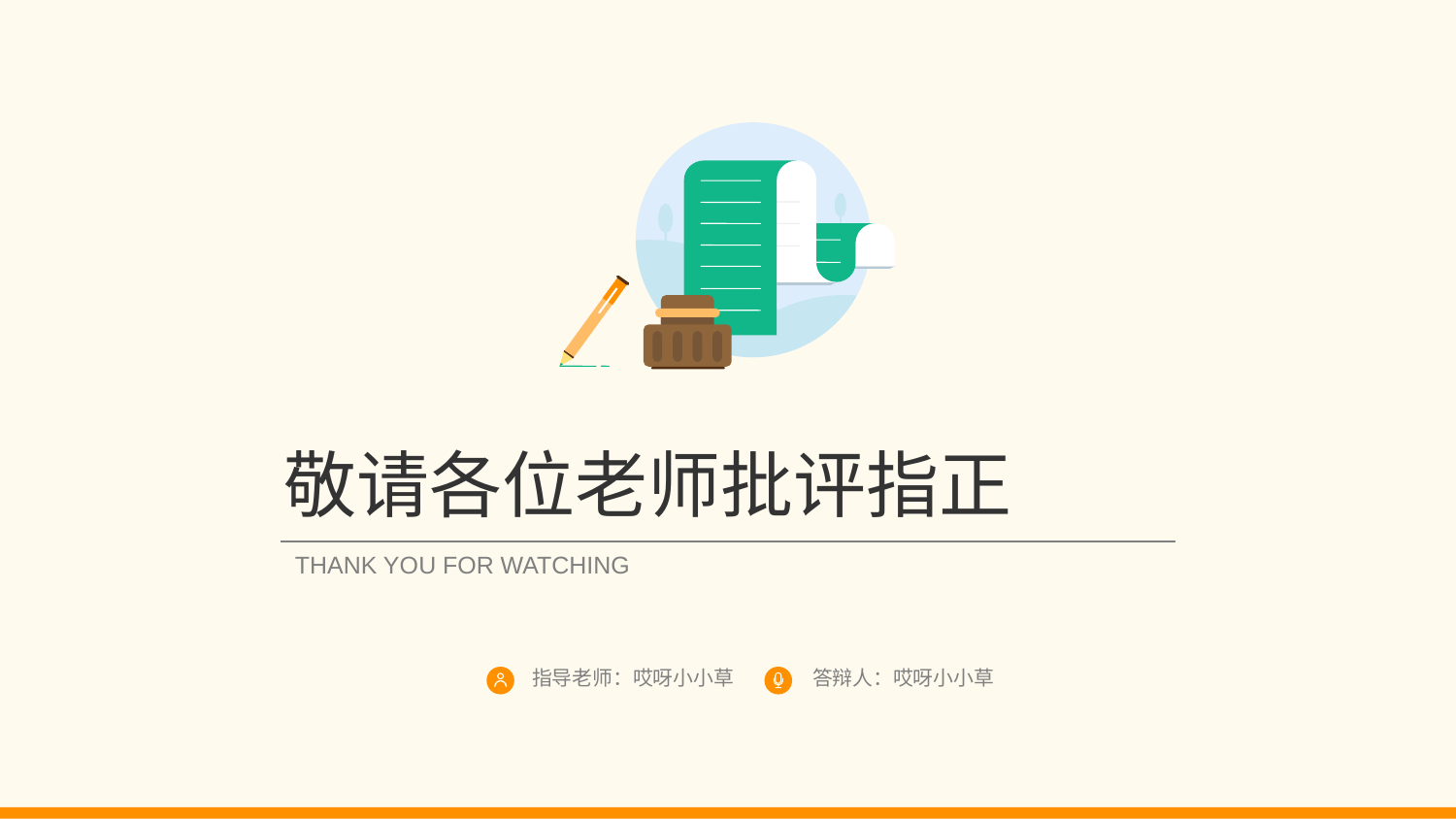

敬请各位老师批评指正
THANK YOU FOR WATCHING
指导老师：哎呀小小草
答辩人：哎呀小小草